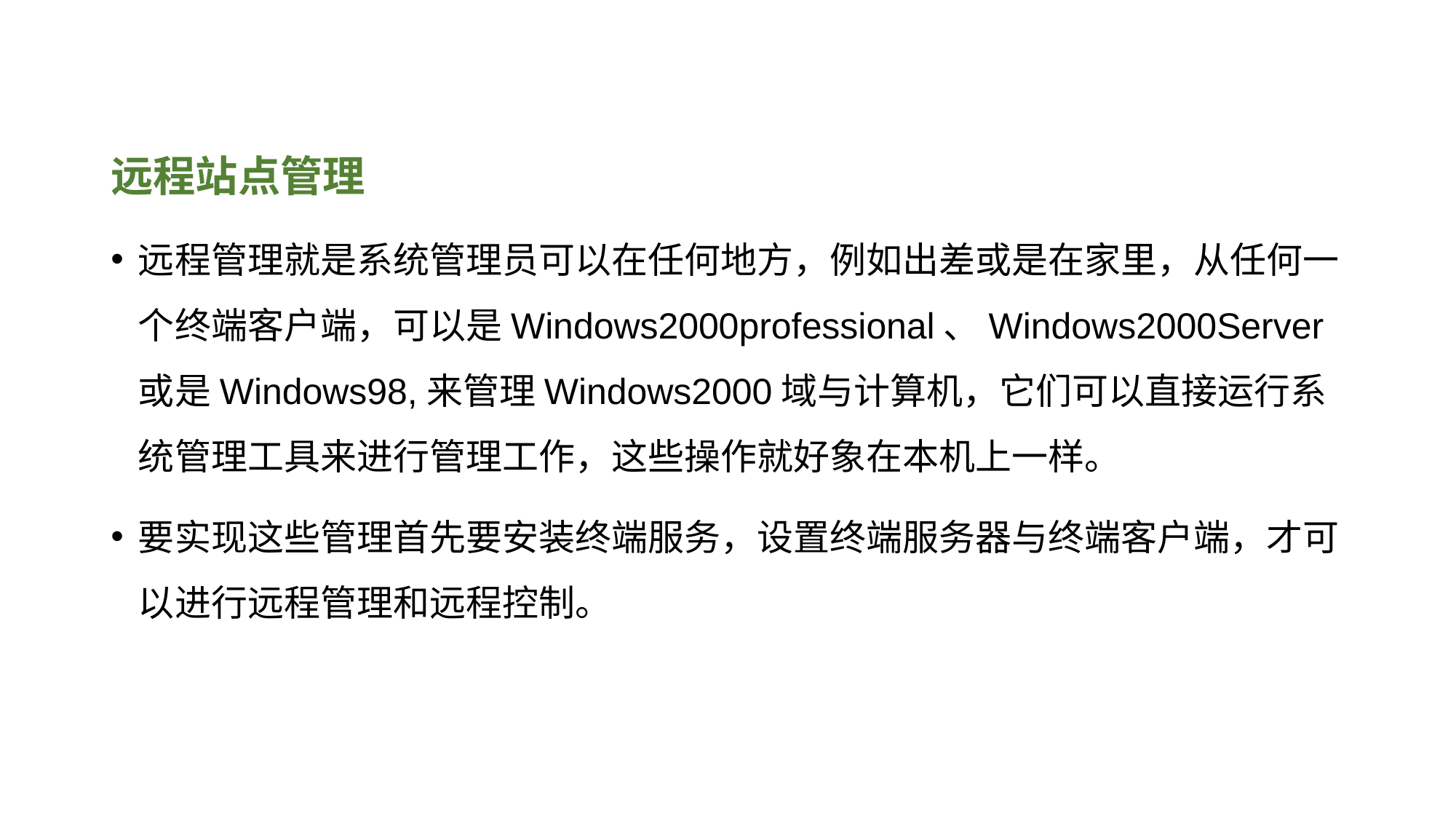

远程站点管理
远程管理就是系统管理员可以在任何地方，例如出差或是在家里，从任何一个终端客户端，可以是Windows2000professional、Windows2000Server或是Windows98,来管理Windows2000域与计算机，它们可以直接运行系统管理工具来进行管理工作，这些操作就好象在本机上一样。
要实现这些管理首先要安装终端服务，设置终端服务器与终端客户端，才可以进行远程管理和远程控制。